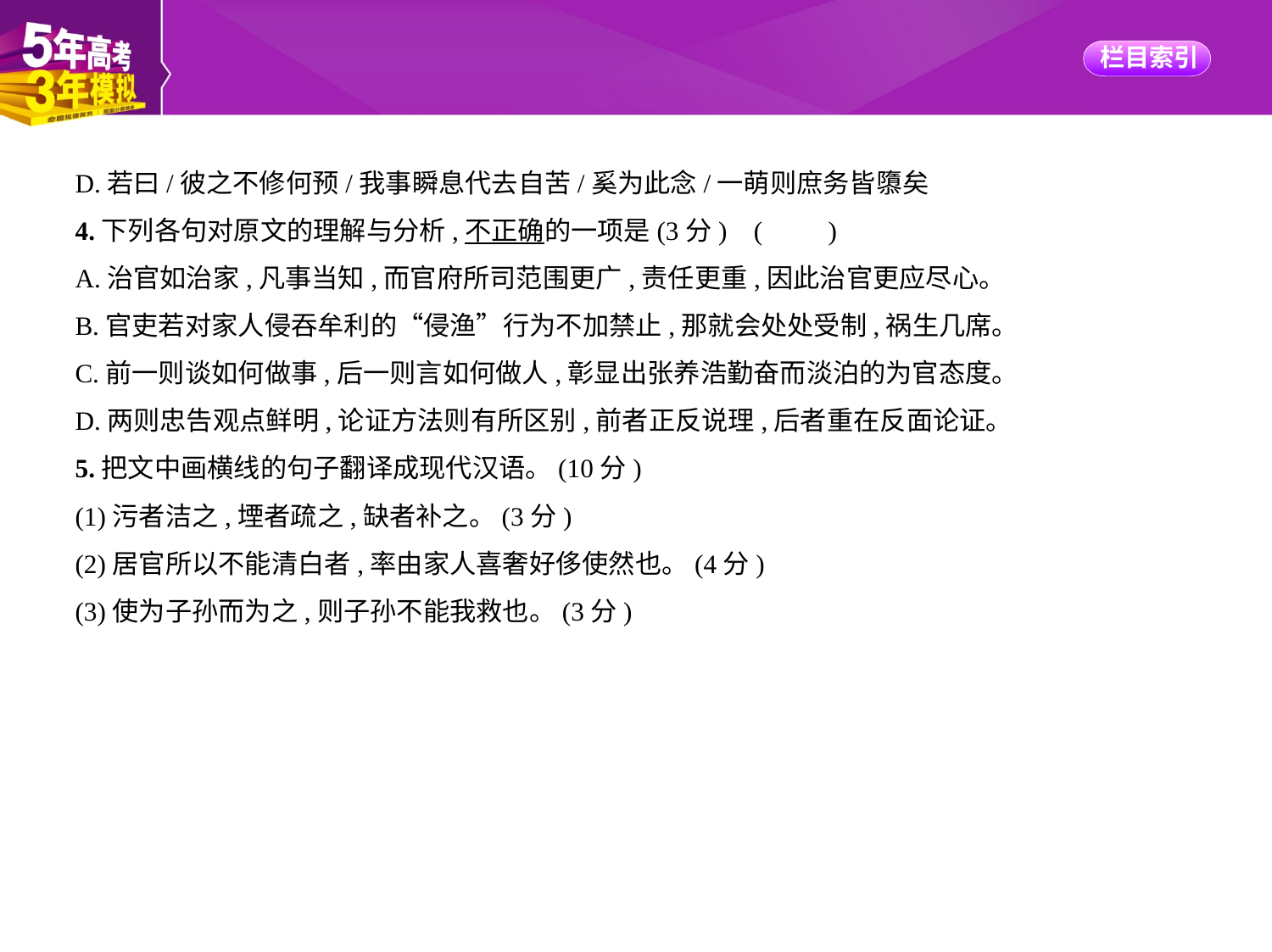

D.若曰/彼之不修何预/我事瞬息代去自苦/奚为此念/一萌则庶务皆隳矣
4.下列各句对原文的理解与分析,不正确的一项是(3分) (　　)
A.治官如治家,凡事当知,而官府所司范围更广,责任更重,因此治官更应尽心。
B.官吏若对家人侵吞牟利的“侵渔”行为不加禁止,那就会处处受制,祸生几席。
C.前一则谈如何做事,后一则言如何做人,彰显出张养浩勤奋而淡泊的为官态度。
D.两则忠告观点鲜明,论证方法则有所区别,前者正反说理,后者重在反面论证。
5.把文中画横线的句子翻译成现代汉语。(10分)
(1)污者洁之,堙者疏之,缺者补之。(3分)
(2)居官所以不能清白者,率由家人喜奢好侈使然也。(4分)
(3)使为子孙而为之,则子孙不能我救也。(3分)